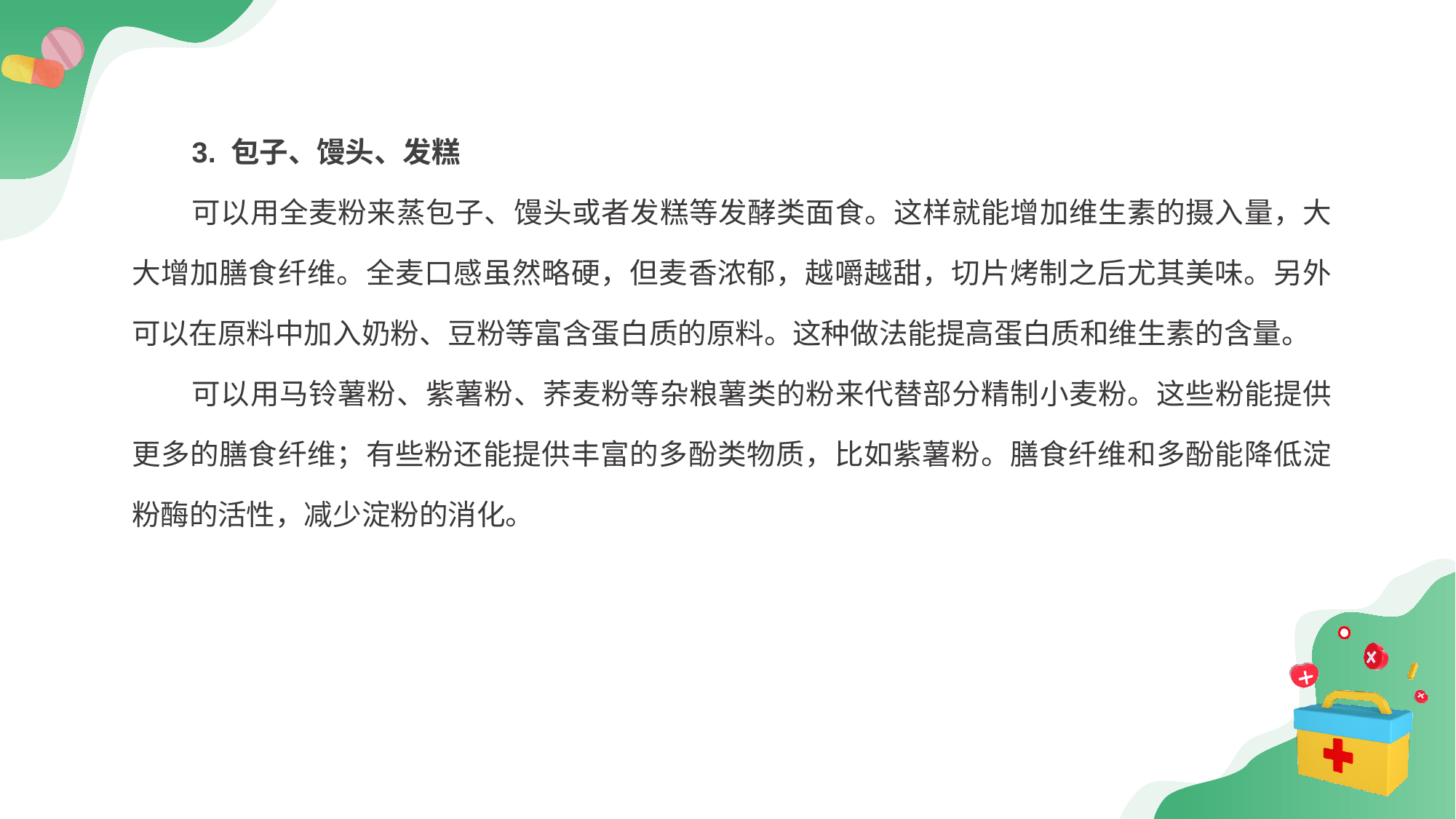

3. 包子、馒头、发糕
可以用全麦粉来蒸包子、馒头或者发糕等发酵类面食。这样就能增加维生素的摄入量，大大增加膳食纤维。全麦口感虽然略硬，但麦香浓郁，越嚼越甜，切片烤制之后尤其美味。另外可以在原料中加入奶粉、豆粉等富含蛋白质的原料。这种做法能提高蛋白质和维生素的含量。
可以用马铃薯粉、紫薯粉、荞麦粉等杂粮薯类的粉来代替部分精制小麦粉。这些粉能提供更多的膳食纤维；有些粉还能提供丰富的多酚类物质，比如紫薯粉。膳食纤维和多酚能降低淀粉酶的活性，减少淀粉的消化。